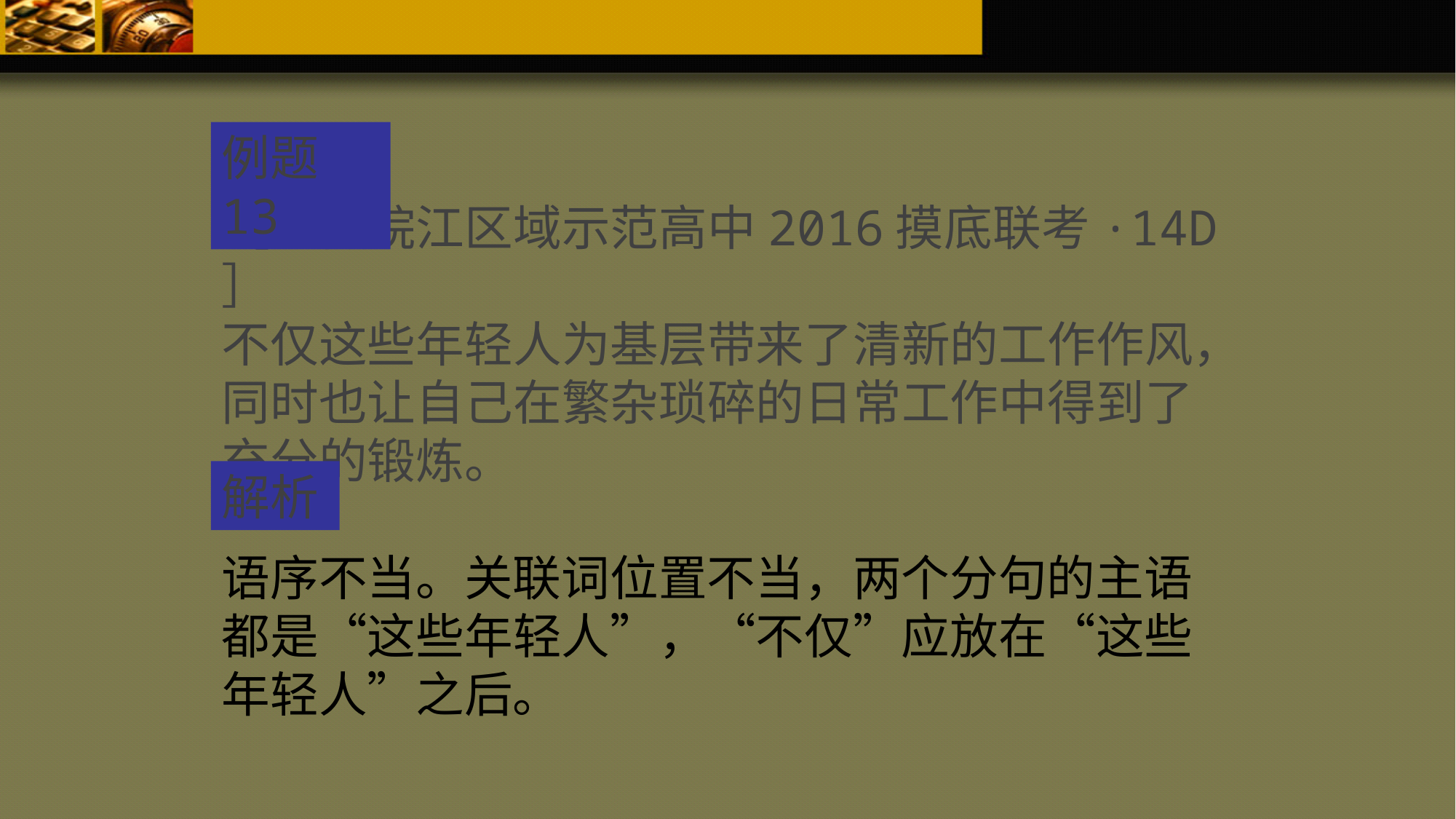

例题13
［安徽皖江区域示范高中2016摸底联考·14D ］
不仅这些年轻人为基层带来了清新的工作作风，同时也让自己在繁杂琐碎的日常工作中得到了充分的锻炼。
解析
语序不当。关联词位置不当，两个分句的主语都是“这些年轻人”，“不仅”应放在“这些年轻人”之后。